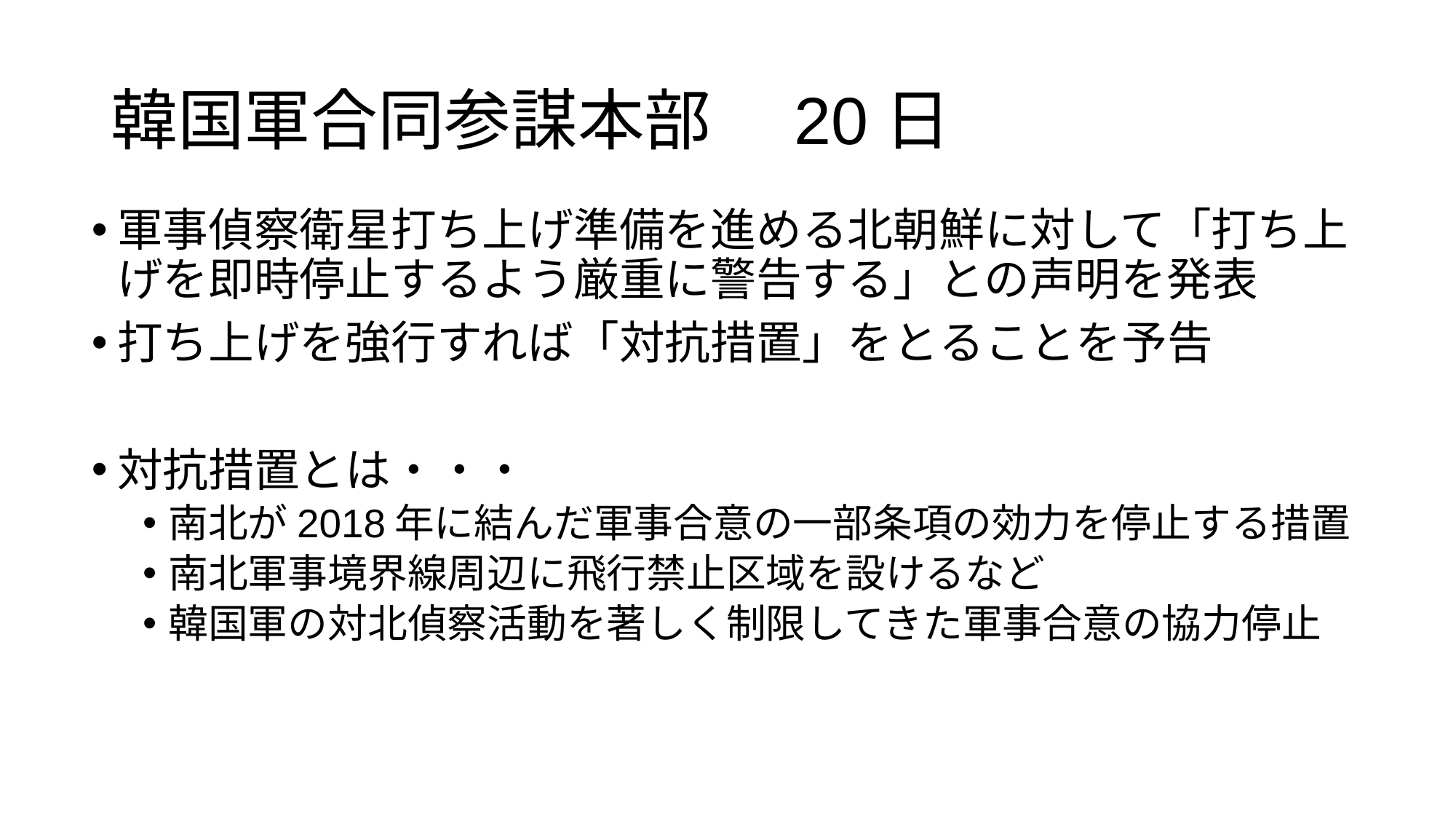

# 韓国軍合同参謀本部　20日
軍事偵察衛星打ち上げ準備を進める北朝鮮に対して「打ち上げを即時停止するよう厳重に警告する」との声明を発表
打ち上げを強行すれば「対抗措置」をとることを予告

対抗措置とは・・・
南北が2018年に結んだ軍事合意の一部条項の効力を停止する措置
南北軍事境界線周辺に飛行禁止区域を設けるなど
韓国軍の対北偵察活動を著しく制限してきた軍事合意の協力停止